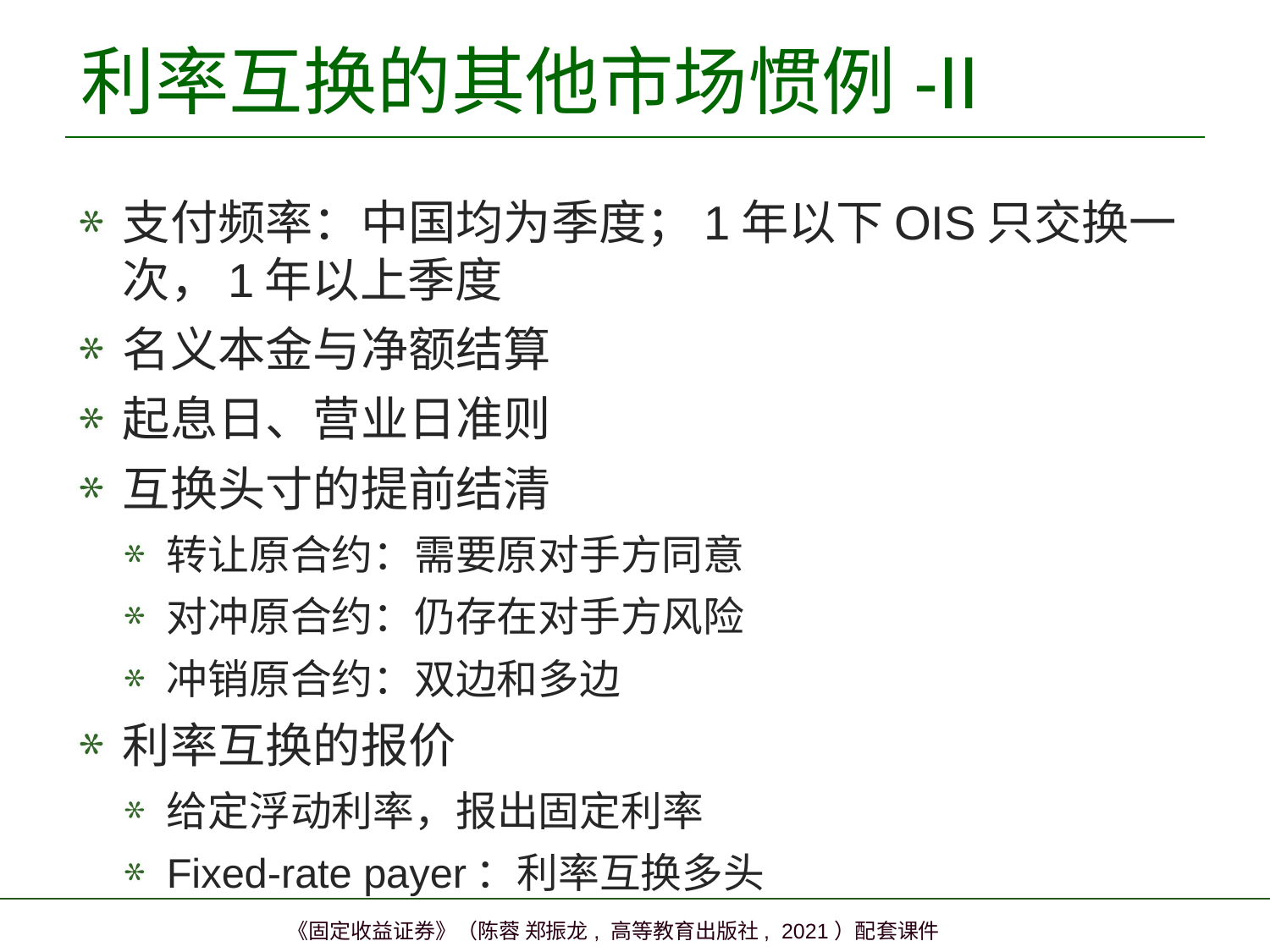

# 利率互换的其他市场惯例-II
支付频率：中国均为季度；1年以下OIS只交换一次，1年以上季度
名义本金与净额结算
起息日、营业日准则
互换头寸的提前结清
转让原合约：需要原对手方同意
对冲原合约：仍存在对手方风险
冲销原合约：双边和多边
利率互换的报价
给定浮动利率，报出固定利率
Fixed-rate payer：利率互换多头
17